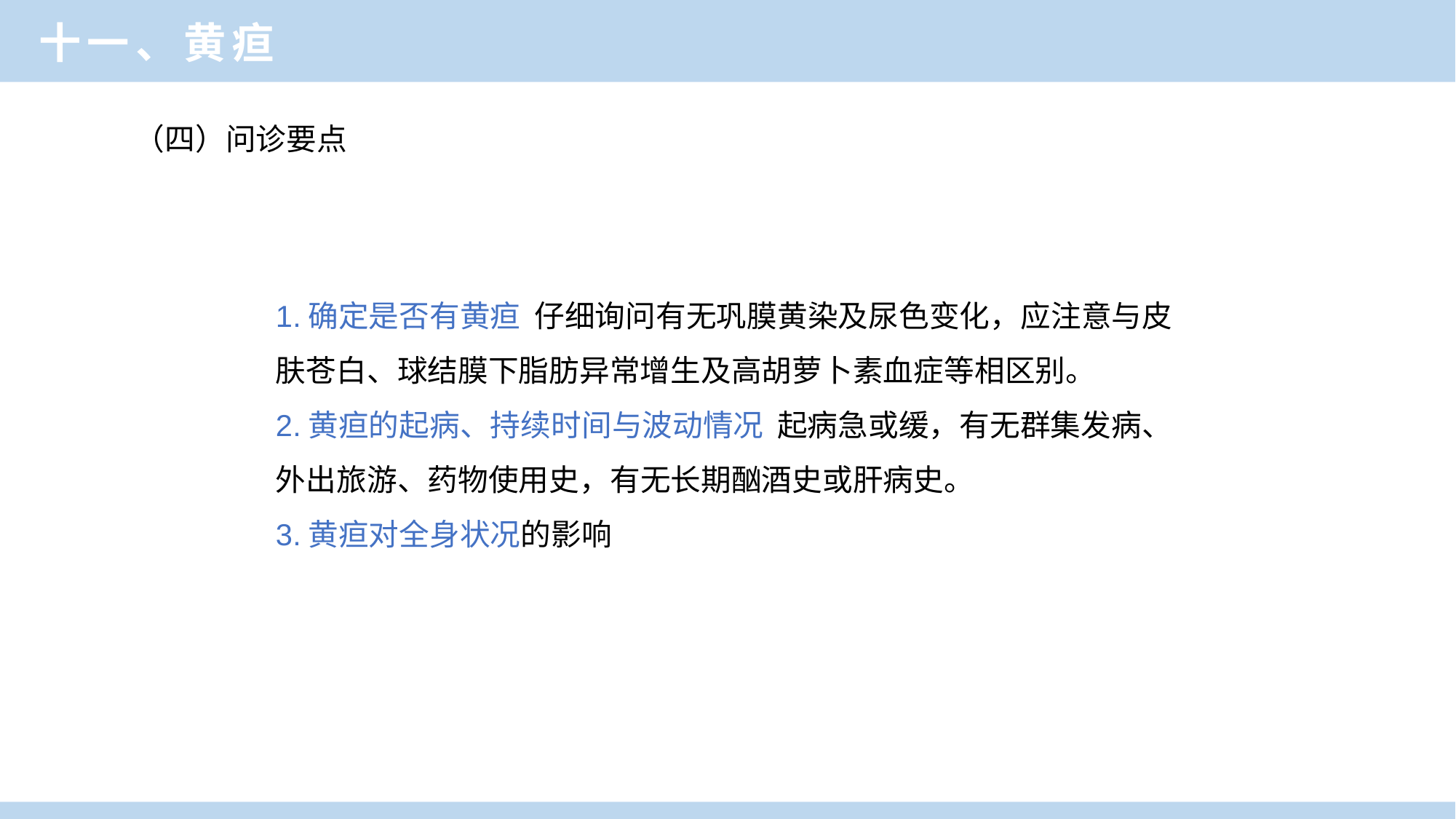

十一、黄疸
（四）问诊要点
1.确定是否有黄疸  仔细询问有无巩膜黄染及尿色变化，应注意与皮肤苍白、球结膜下脂肪异常增生及高胡萝卜素血症等相区别。
2.黄疸的起病、持续时间与波动情况  起病急或缓，有无群集发病、外出旅游、药物使用史，有无长期酗酒史或肝病史。
3.黄疸对全身状况的影响